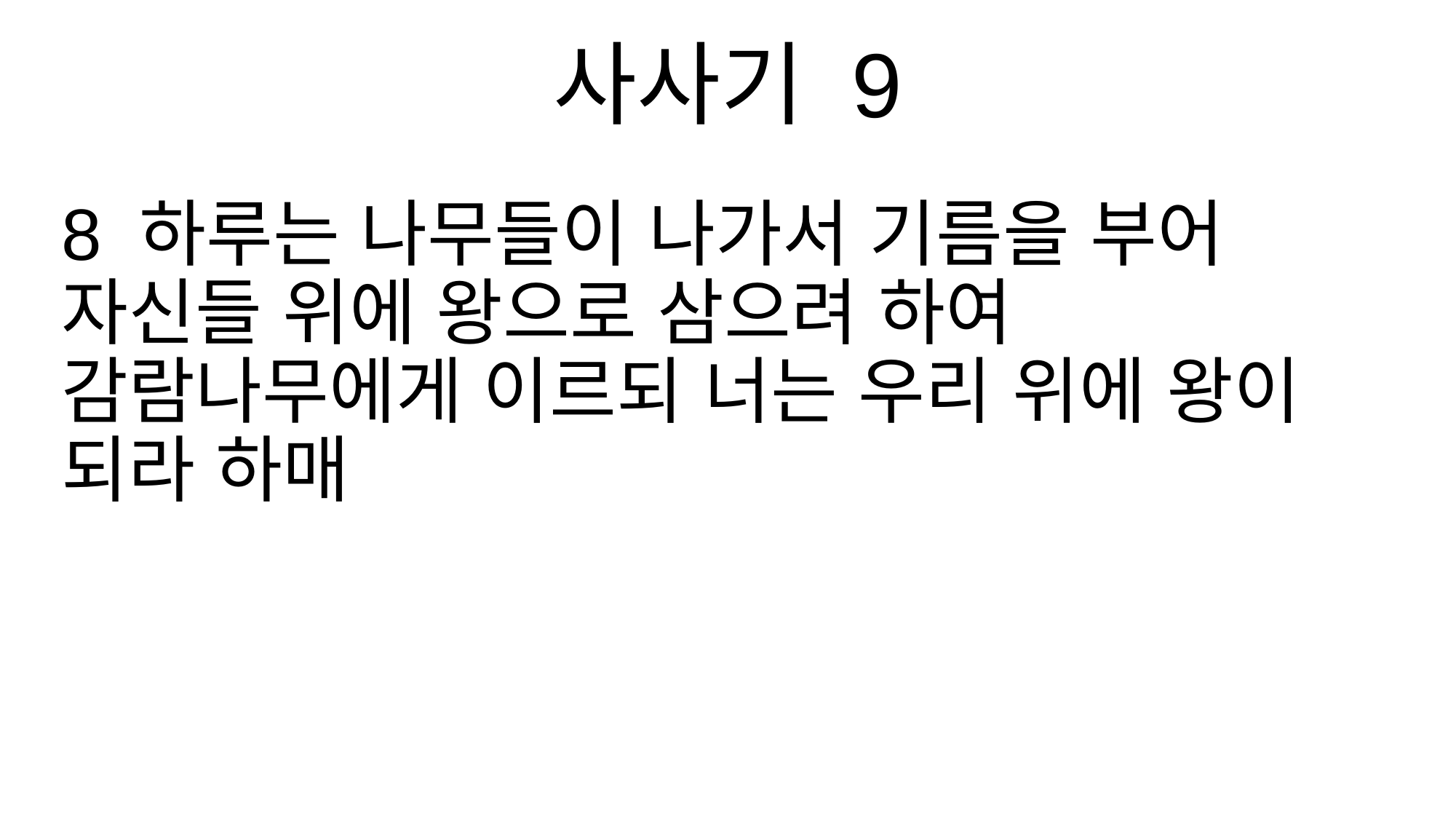

사사기 9
8 하루는 나무들이 나가서 기름을 부어 자신들 위에 왕으로 삼으려 하여 감람나무에게 이르되 너는 우리 위에 왕이 되라 하매